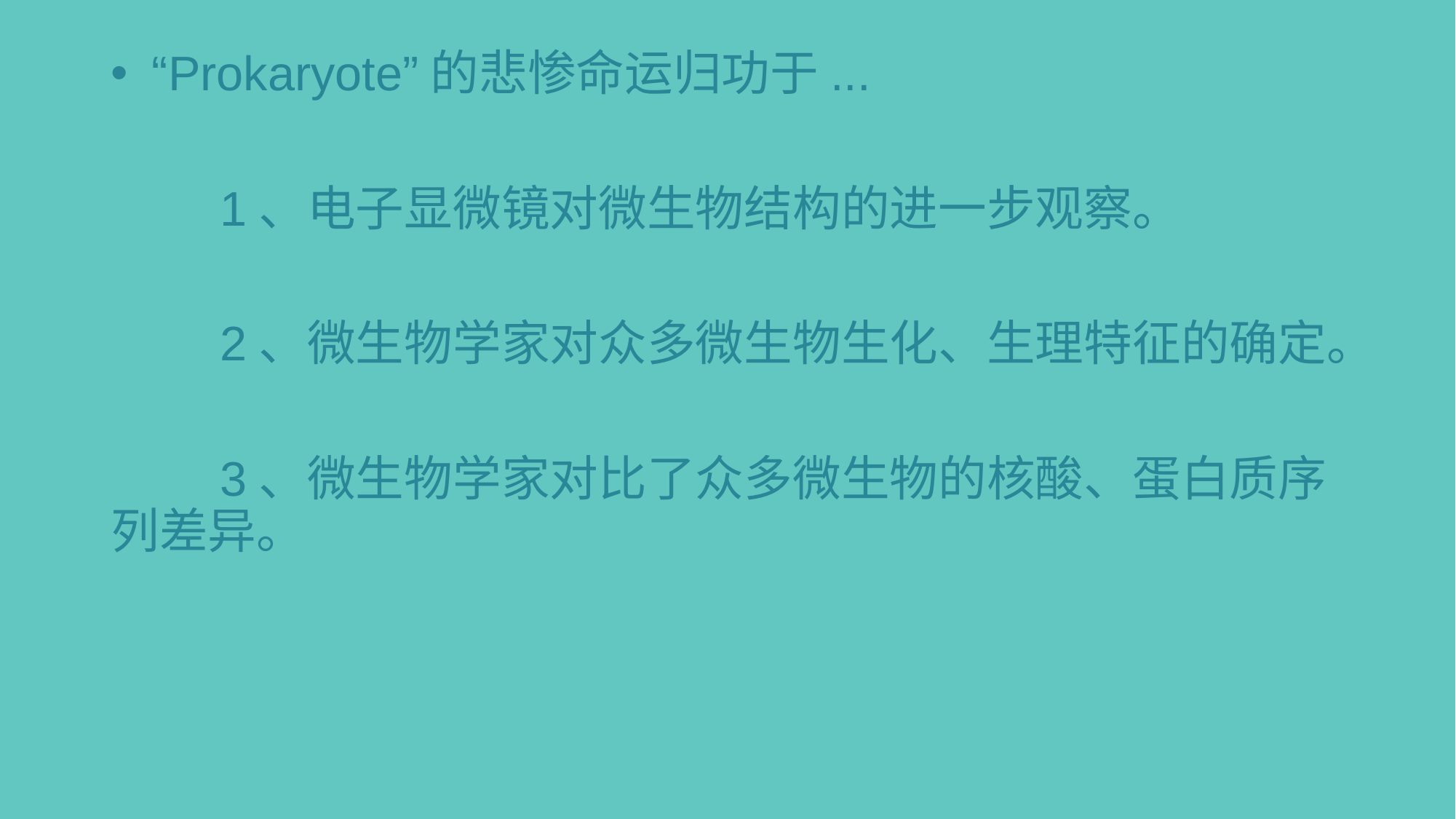

“Prokaryote”的悲惨命运归功于...

	1、电子显微镜对微生物结构的进一步观察。

	2、微生物学家对众多微生物生化、生理特征的确定。

	3、微生物学家对比了众多微生物的核酸、蛋白质序列差异。